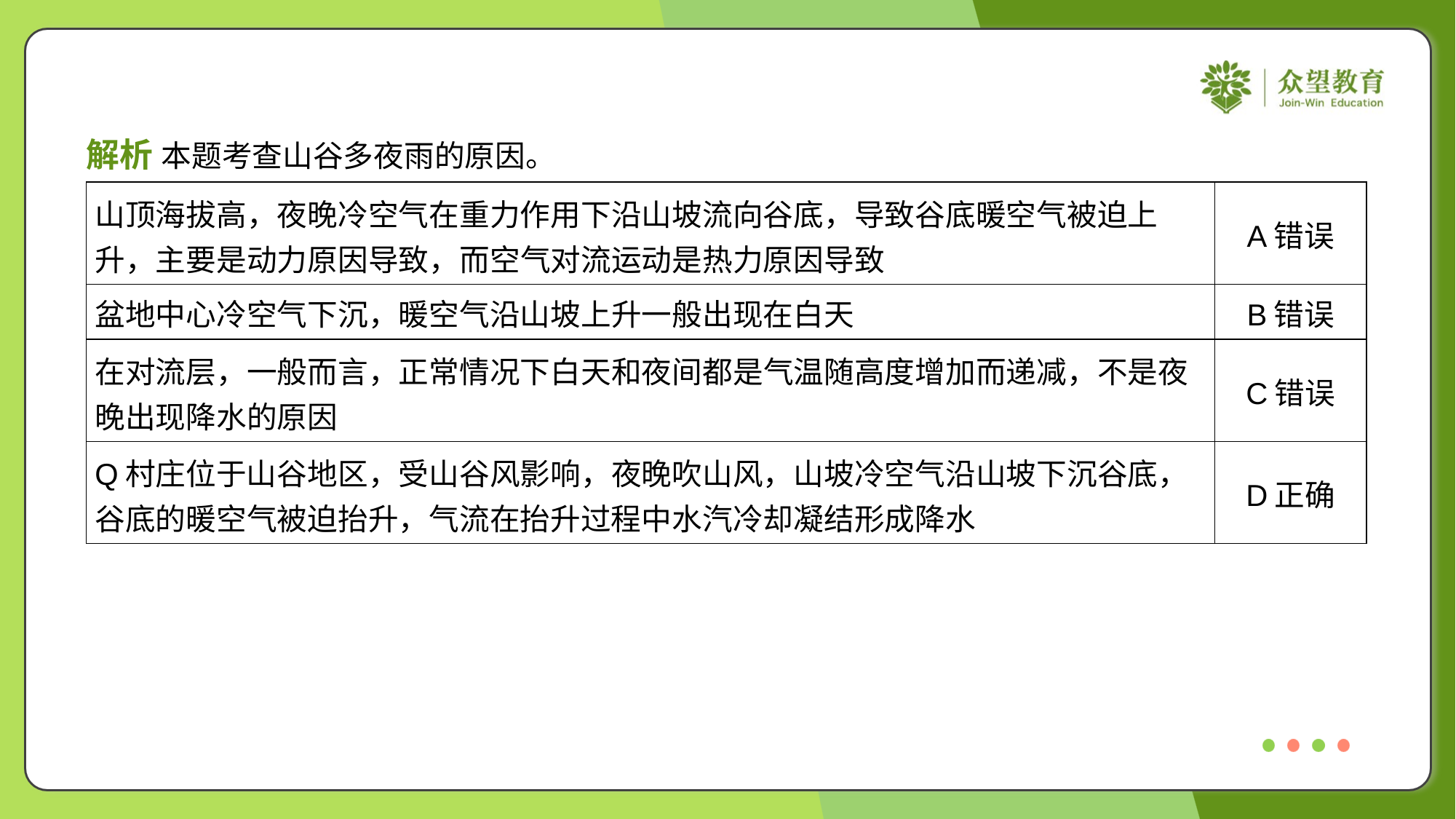

解析 本题考查山谷多夜雨的原因。
| 山顶海拔高，夜晚冷空气在重力作用下沿山坡流向谷底，导致谷底暖空气被迫上 升，主要是动力原因导致，而空气对流运动是热力原因导致 | A错误 |
| --- | --- |
| 盆地中心冷空气下沉，暖空气沿山坡上升一般出现在白天 | B错误 |
| 在对流层，一般而言，正常情况下白天和夜间都是气温随高度增加而递减，不是夜 晚出现降水的原因 | C错误 |
| Q村庄位于山谷地区，受山谷风影响，夜晚吹山风，山坡冷空气沿山坡下沉谷底， 谷底的暖空气被迫抬升，气流在抬升过程中水汽冷却凝结形成降水 | D正确 |